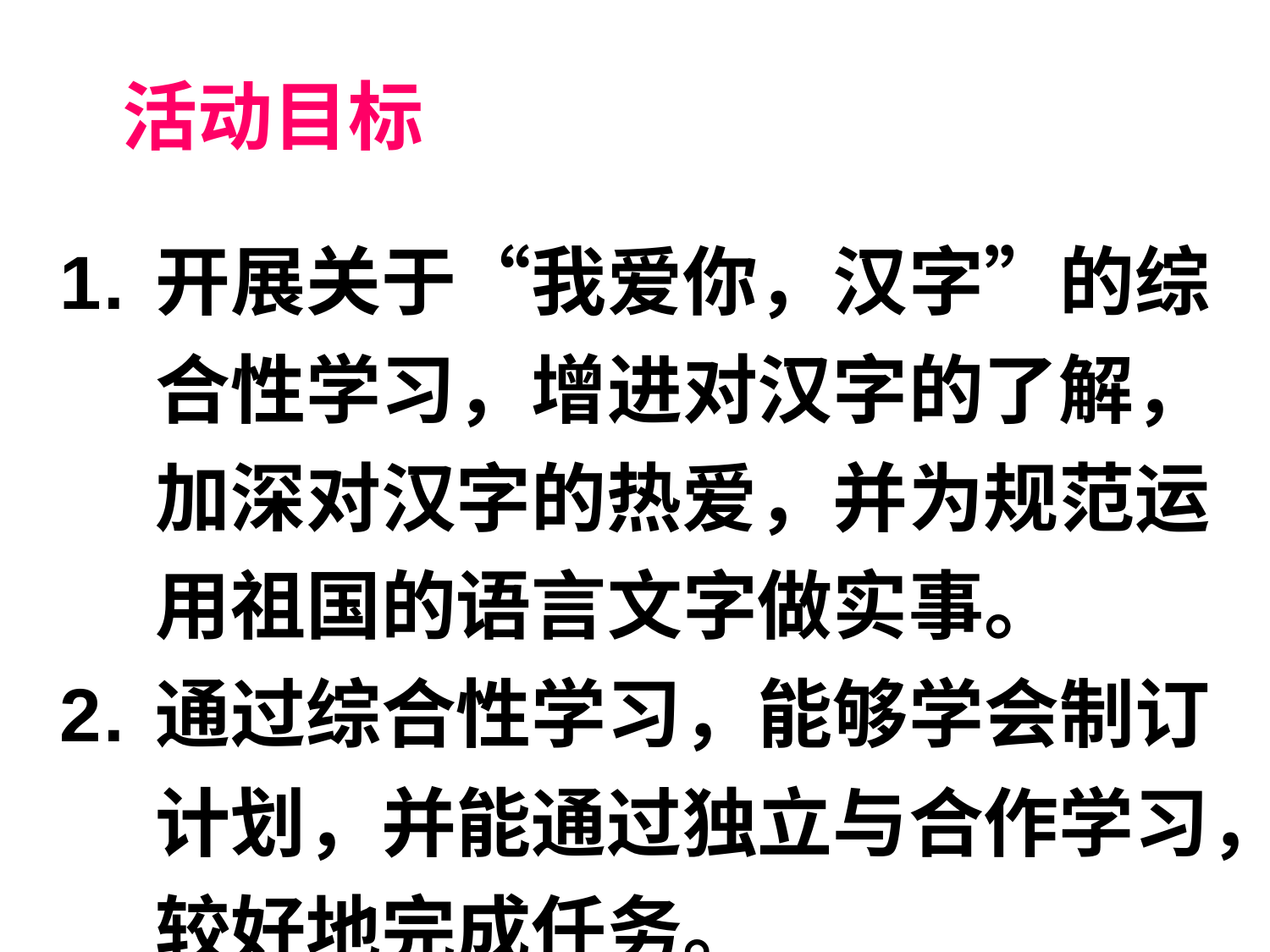

活动目标
开展关于“我爱你，汉字”的综合性学习，增进对汉字的了解，加深对汉字的热爱，并为规范运用祖国的语言文字做实事。
通过综合性学习，能够学会制订计划，并能通过独立与合作学习，较好地完成任务。
在调查的基础上，学写简单的研究性报告。